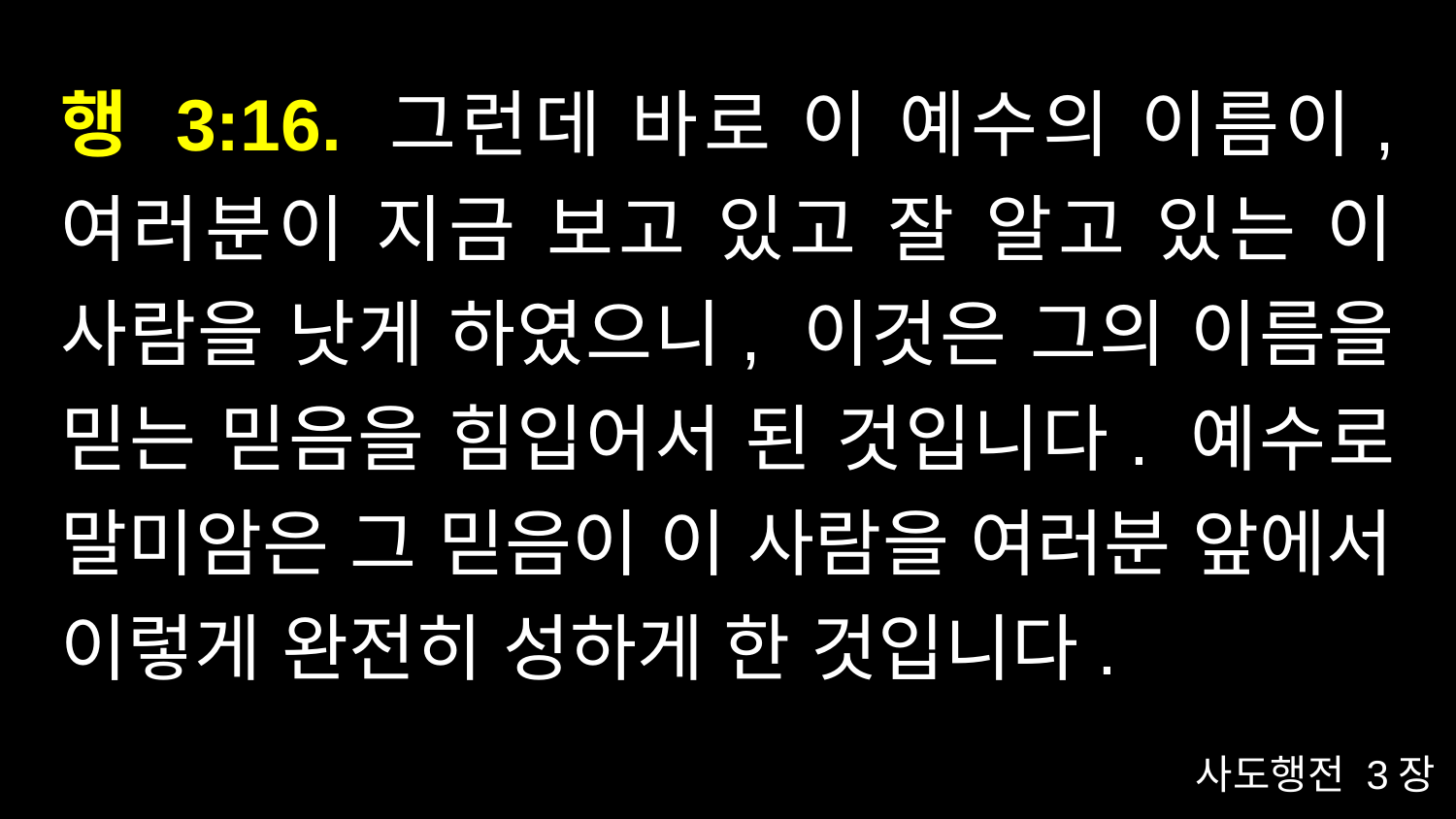

# 행 3:16. 그런데 바로 이 예수의 이름이, 여러분이 지금 보고 있고 잘 알고 있는 이 사람을 낫게 하였으니, 이것은 그의 이름을 믿는 믿음을 힘입어서 된 것입니다. 예수로 말미암은 그 믿음이 이 사람을 여러분 앞에서 이렇게 완전히 성하게 한 것입니다.
사도행전 3장